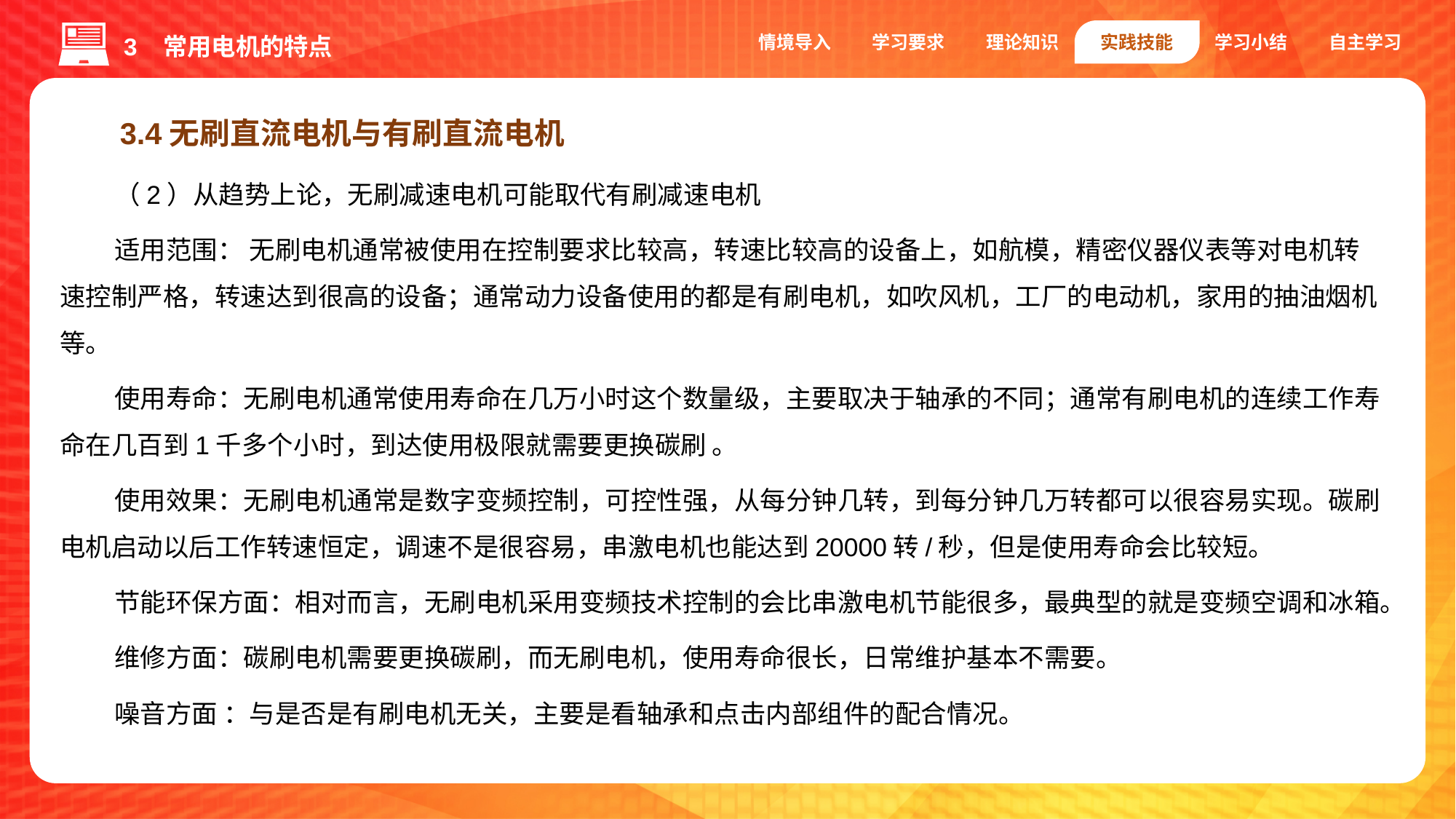

情境导入
学习要求
理论知识
实践技能
学习小结
自主学习

3   常用电机的特点
3.4无刷直流电机与有刷直流电机
（2）从趋势上论，无刷减速电机可能取代有刷减速电机
适用范围： 无刷电机通常被使用在控制要求比较高，转速比较高的设备上，如航模，精密仪器仪表等对电机转速控制严格，转速达到很高的设备；通常动力设备使用的都是有刷电机，如吹风机，工厂的电动机，家用的抽油烟机等。
使用寿命：无刷电机通常使用寿命在几万小时这个数量级，主要取决于轴承的不同；通常有刷电机的连续工作寿命在几百到1千多个小时，到达使用极限就需要更换碳刷 。
使用效果：无刷电机通常是数字变频控制，可控性强，从每分钟几转，到每分钟几万转都可以很容易实现。碳刷电机启动以后工作转速恒定，调速不是很容易，串激电机也能达到20000转/秒，但是使用寿命会比较短。
节能环保方面：相对而言，无刷电机采用变频技术控制的会比串激电机节能很多，最典型的就是变频空调和冰箱。
维修方面：碳刷电机需要更换碳刷，而无刷电机，使用寿命很长，日常维护基本不需要。
噪音方面 ：与是否是有刷电机无关，主要是看轴承和点击内部组件的配合情况。